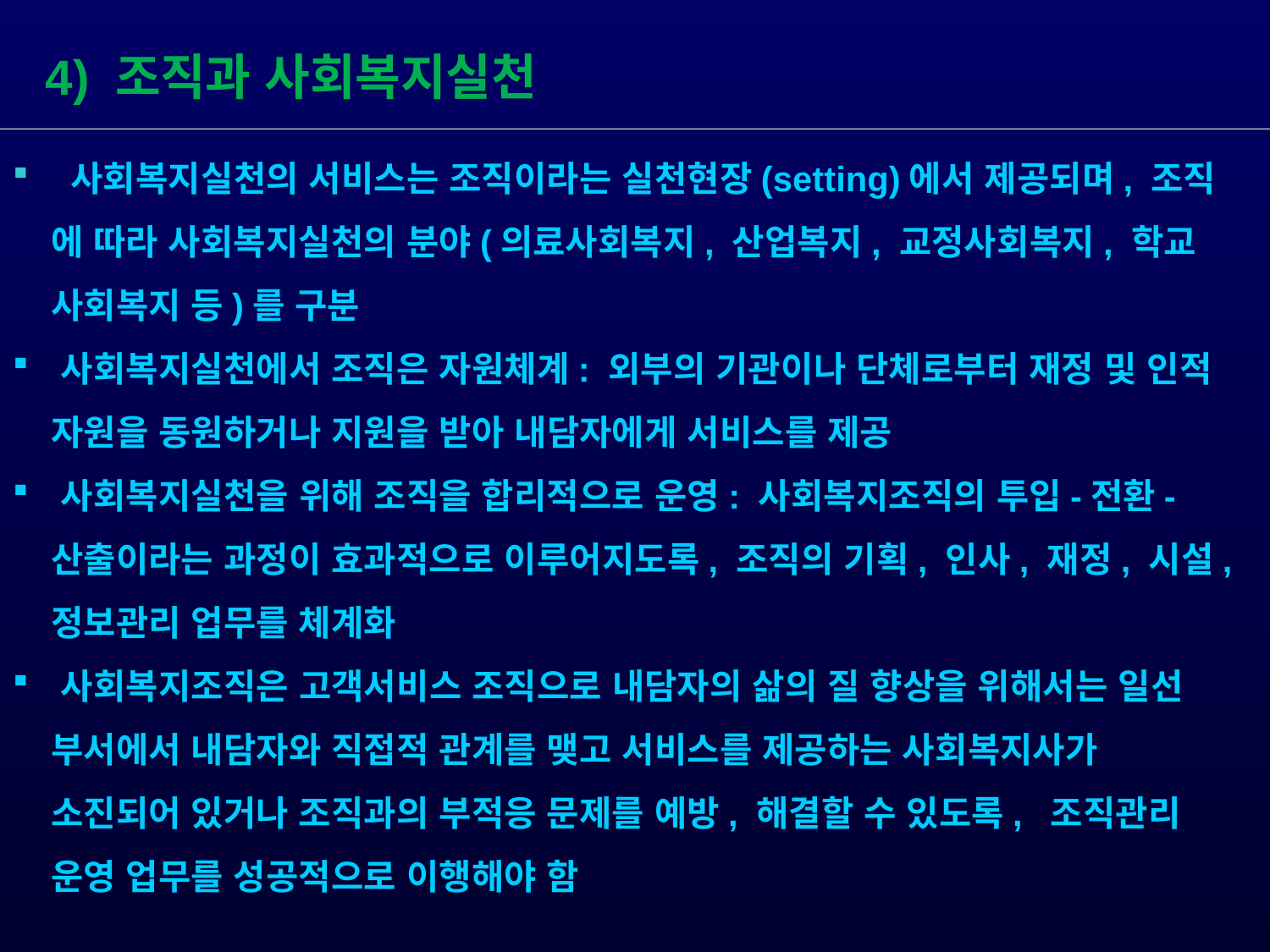

4) 조직과 사회복지실천
  사회복지실천의 서비스는 조직이라는 실천현장(setting)에서 제공되며, 조직
   에 따라 사회복지실천의 분야(의료사회복지, 산업복지, 교정사회복지, 학교
   사회복지 등)를 구분
 사회복지실천에서 조직은 자원체계: 외부의 기관이나 단체로부터 재정 및 인적
   자원을 동원하거나 지원을 받아 내담자에게 서비스를 제공
 사회복지실천을 위해 조직을 합리적으로 운영: 사회복지조직의 투입-전환-
   산출이라는 과정이 효과적으로 이루어지도록, 조직의 기획, 인사, 재정, 시설,
   정보관리 업무를 체계화
 사회복지조직은 고객서비스 조직으로 내담자의 삶의 질 향상을 위해서는 일선
   부서에서 내담자와 직접적 관계를 맺고 서비스를 제공하는 사회복지사가
   소진되어 있거나 조직과의 부적응 문제를 예방, 해결할 수 있도록,  조직관리
   운영 업무를 성공적으로 이행해야 함